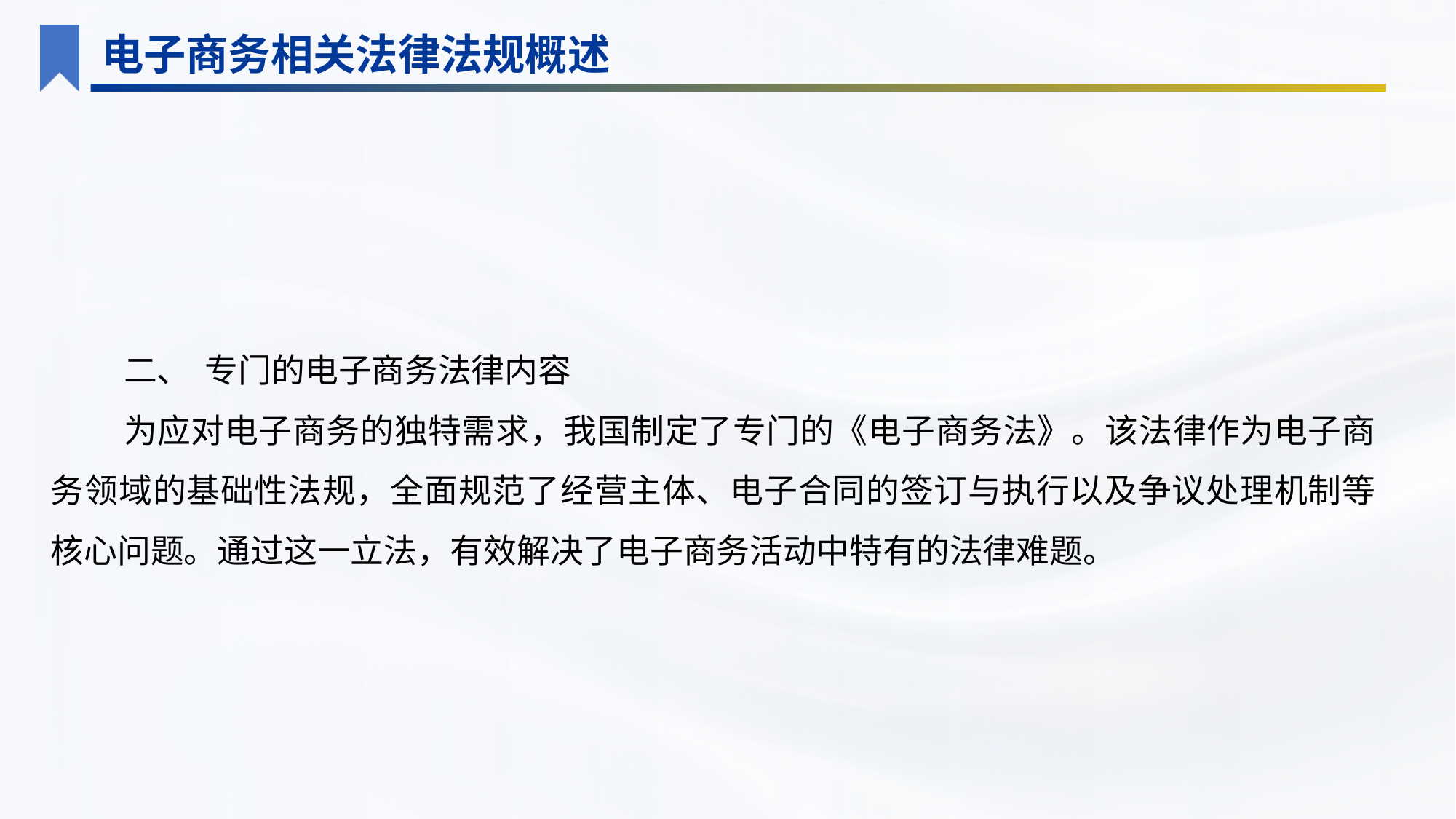

电子商务相关法律法规概述
二、  专门的电子商务法律内容
为应对电子商务的独特需求，我国制定了专门的《电子商务法》。该法律作为电子商务领域的基础性法规，全面规范了经营主体、电子合同的签订与执行以及争议处理机制等核心问题。通过这一立法，有效解决了电子商务活动中特有的法律难题。